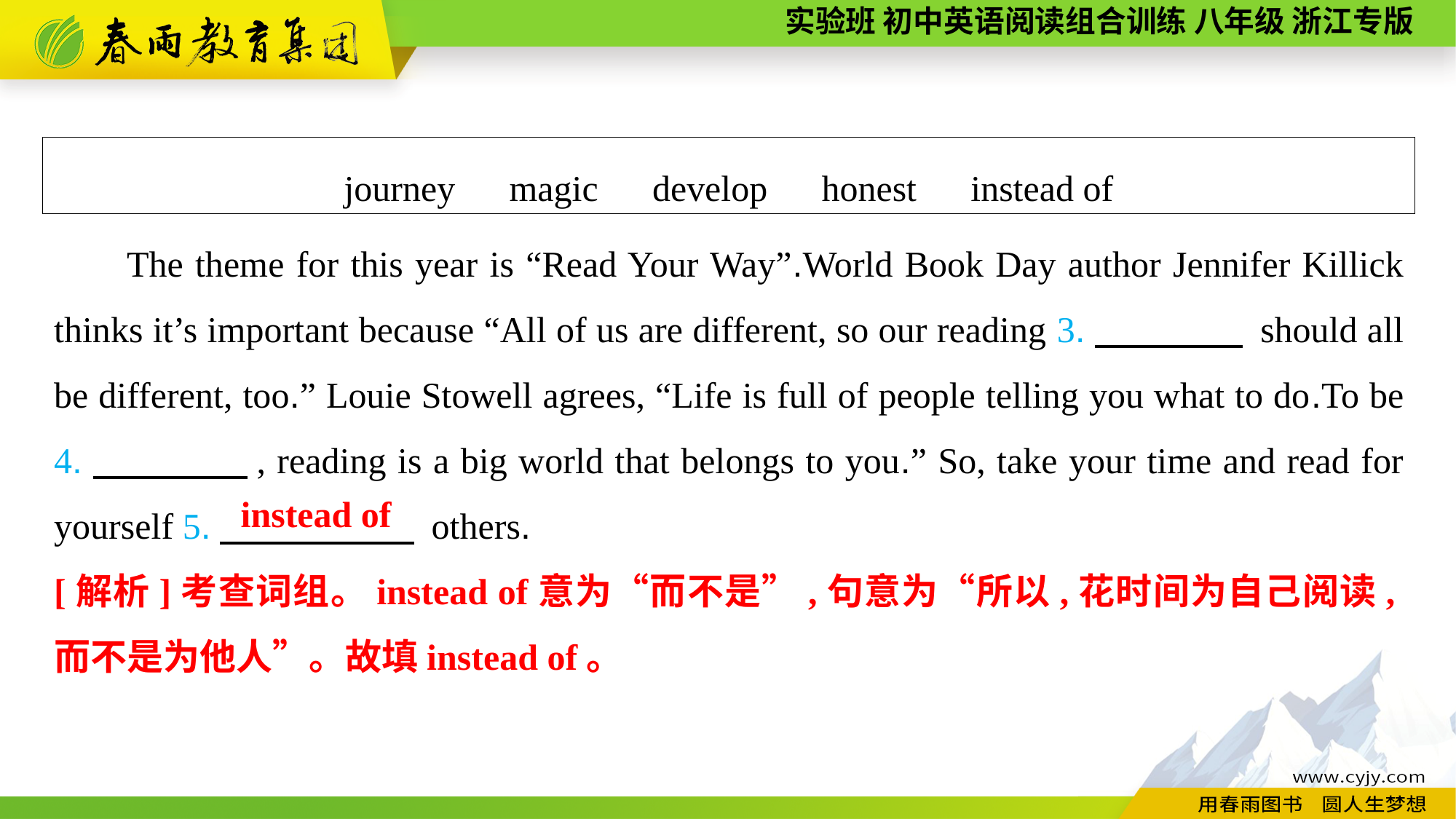

journey　magic　develop　honest　instead of
The theme for this year is “Read Your Way”.World Book Day author Jennifer Killick thinks it’s important because “All of us are different, so our reading 3.　　　　 should all be different, too.” Louie Stowell agrees, “Life is full of people telling you what to do.To be 4.　　　　, reading is a big world that belongs to you.” So, take your time and read for yourself 5.　　      　　 others.
instead of
[解析]考查词组。instead of意为“而不是”,句意为“所以,花时间为自己阅读,而不是为他人”。故填instead of。